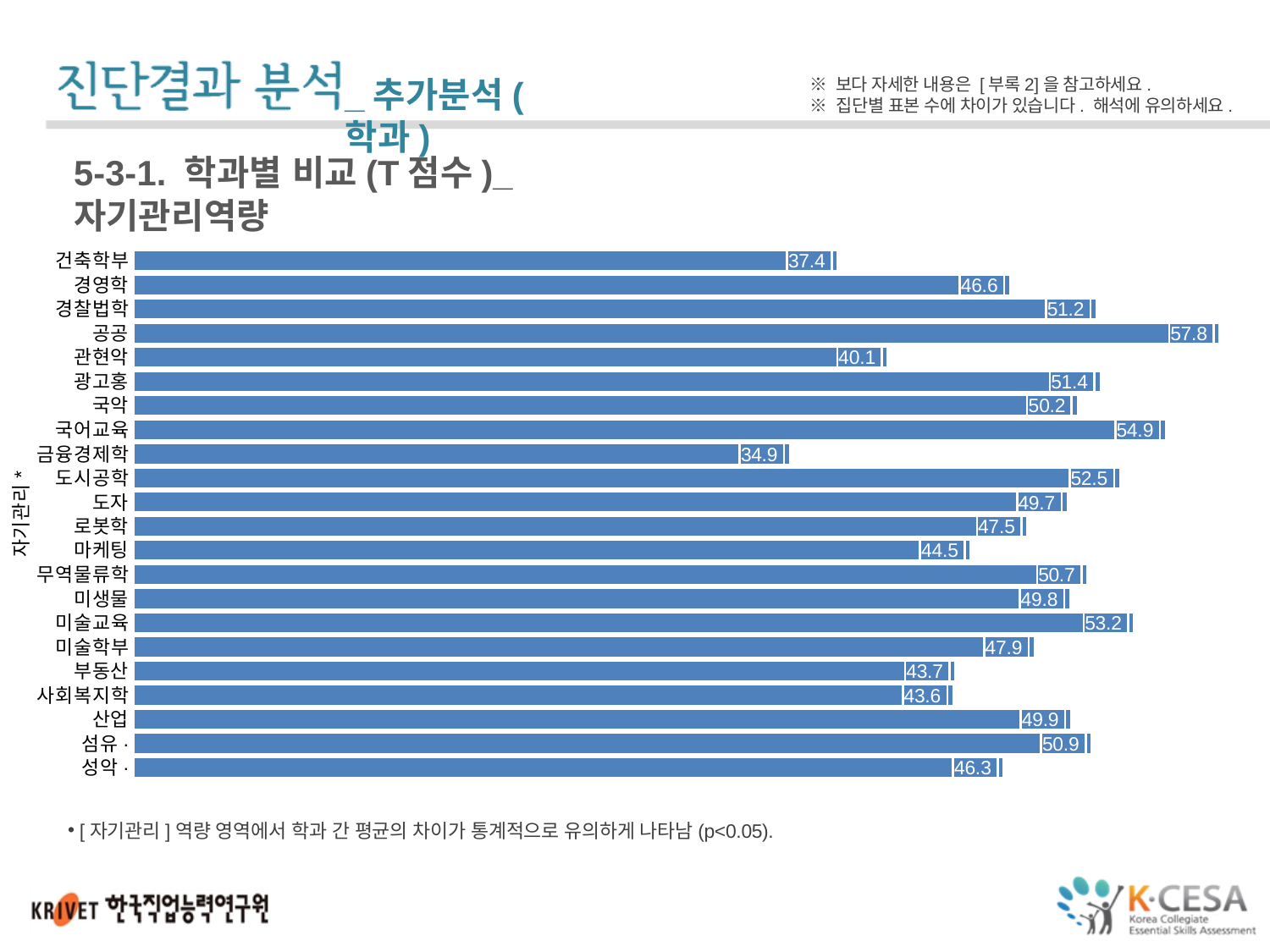

_추가분석(학과)
※ 보다 자세한 내용은 [부록2]을 참고하세요.
※ 집단별 표본 수에 차이가 있습니다. 해석에 유의하세요.
5-3-1. 학과별 비교(T점수)_자기관리역량

### Chart

| Category |  |
|---|---|
| 건축학부 | 37.410000000000004 |
| 경영학 | 46.60999999999999 |
| 경찰법학 | 51.20809523809525 |
| 공공인재학부 | 57.772000000000006 |
| 관현악작곡학부 | 40.080714285714286 |
| 광고홍보커뮤니케이션학부 | 51.417500000000004 |
| 국악 | 50.20090909090909 |
| 국어교육 | 54.89523809523809 |
| 금융경제학 | 34.88 |
| 도시공학 | 52.462222222222216 |
| 도자디자인학 | 49.669999999999995 |
| 로봇학 | 47.521538461538476 |
| 마케팅빅데이터학 | 44.498749999999994 |
| 무역물류학 | 50.726666666666674 |
| 미생물생명공학 | 49.79677419354839 |
| 미술교육 | 53.21441176470588 |
| 미술학부 | 47.90833333333334 |
| 부동산금융보험융합학 | 43.69428571428572 |
| 사회복지학 | 43.57904761904763 |
| 산업디자인학 | 49.857692307692304 |
| 섬유·패션디자인학 | 50.94500000000001 |
| 성악·뮤지컬학부 | 46.25076923076924 |
[자기관리]역량 영역에서 학과 간 평균의 차이가 통계적으로 유의하게 나타남(p<0.05).